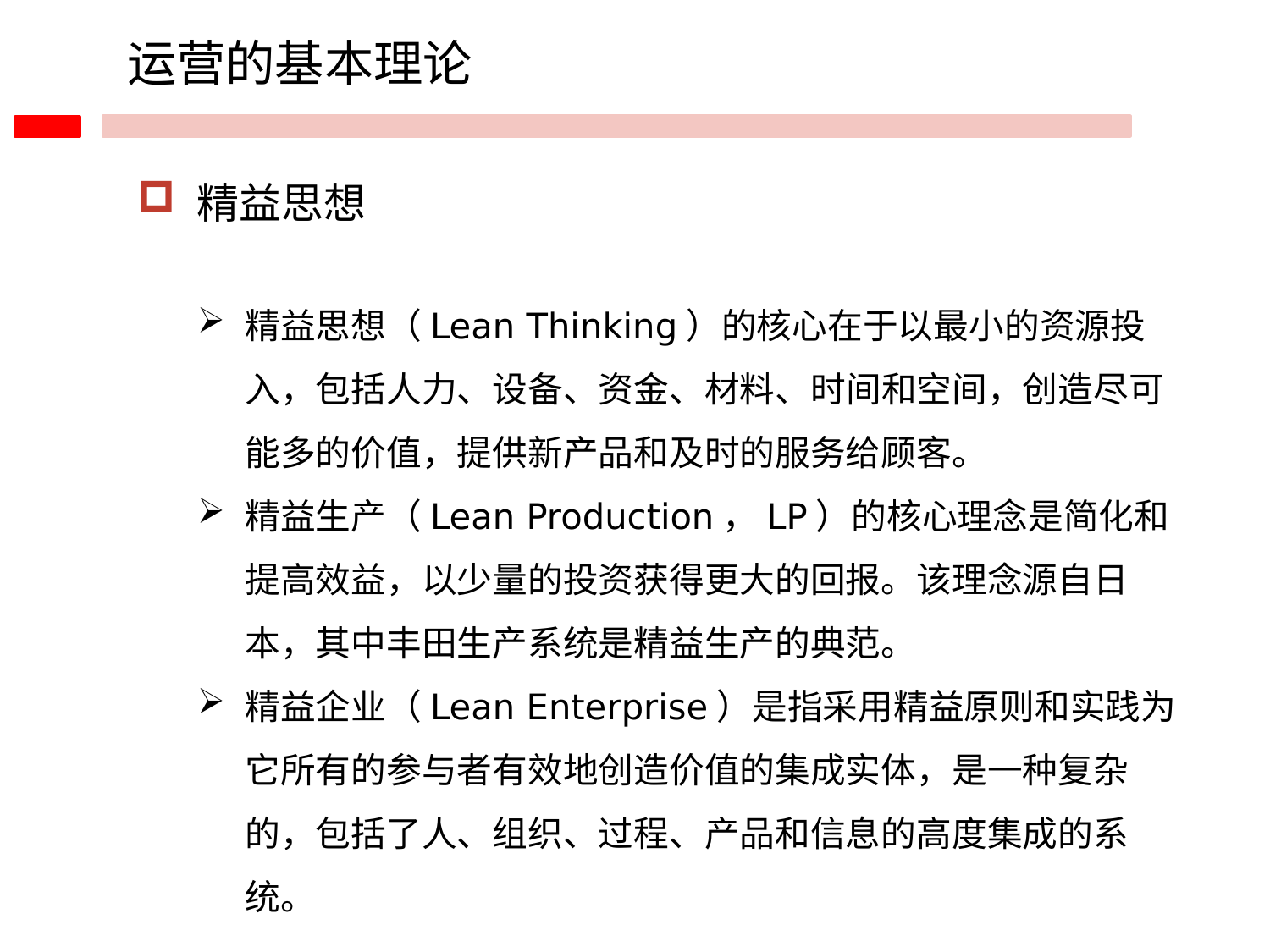

运营的基本理论
 精益思想
精益思想（Lean Thinking）的核心在于以最小的资源投入，包括人力、设备、资金、材料、时间和空间，创造尽可能多的价值，提供新产品和及时的服务给顾客。
精益生产（Lean Production，LP）的核心理念是简化和提高效益，以少量的投资获得更大的回报。该理念源自日本，其中丰田生产系统是精益生产的典范。
精益企业（Lean Enterprise）是指采用精益原则和实践为它所有的参与者有效地创造价值的集成实体，是一种复杂的，包括了人、组织、过程、产品和信息的高度集成的系统。